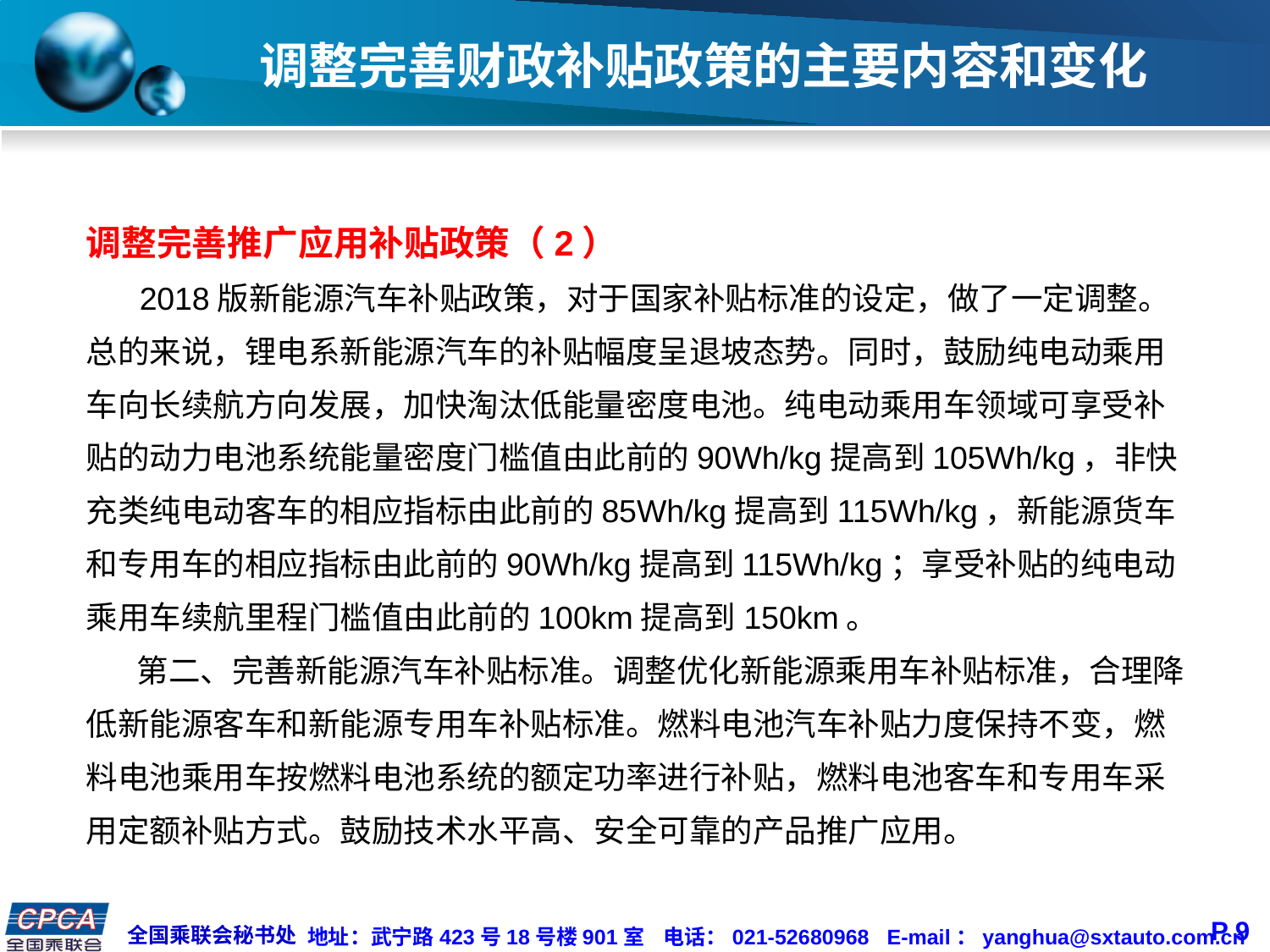

# 调整完善财政补贴政策的主要内容和变化
调整完善推广应用补贴政策（2）
      2018版新能源汽车补贴政策，对于国家补贴标准的设定，做了一定调整。总的来说，锂电系新能源汽车的补贴幅度呈退坡态势。同时，鼓励纯电动乘用车向长续航方向发展，加快淘汰低能量密度电池。纯电动乘用车领域可享受补贴的动力电池系统能量密度门槛值由此前的90Wh/kg提高到105Wh/kg，非快充类纯电动客车的相应指标由此前的85Wh/kg提高到115Wh/kg，新能源货车和专用车的相应指标由此前的90Wh/kg提高到115Wh/kg；享受补贴的纯电动乘用车续航里程门槛值由此前的100km提高到150km。
      第二、完善新能源汽车补贴标准。调整优化新能源乘用车补贴标准，合理降低新能源客车和新能源专用车补贴标准。燃料电池汽车补贴力度保持不变，燃料电池乘用车按燃料电池系统的额定功率进行补贴，燃料电池客车和专用车采用定额补贴方式。鼓励技术水平高、安全可靠的产品推广应用。